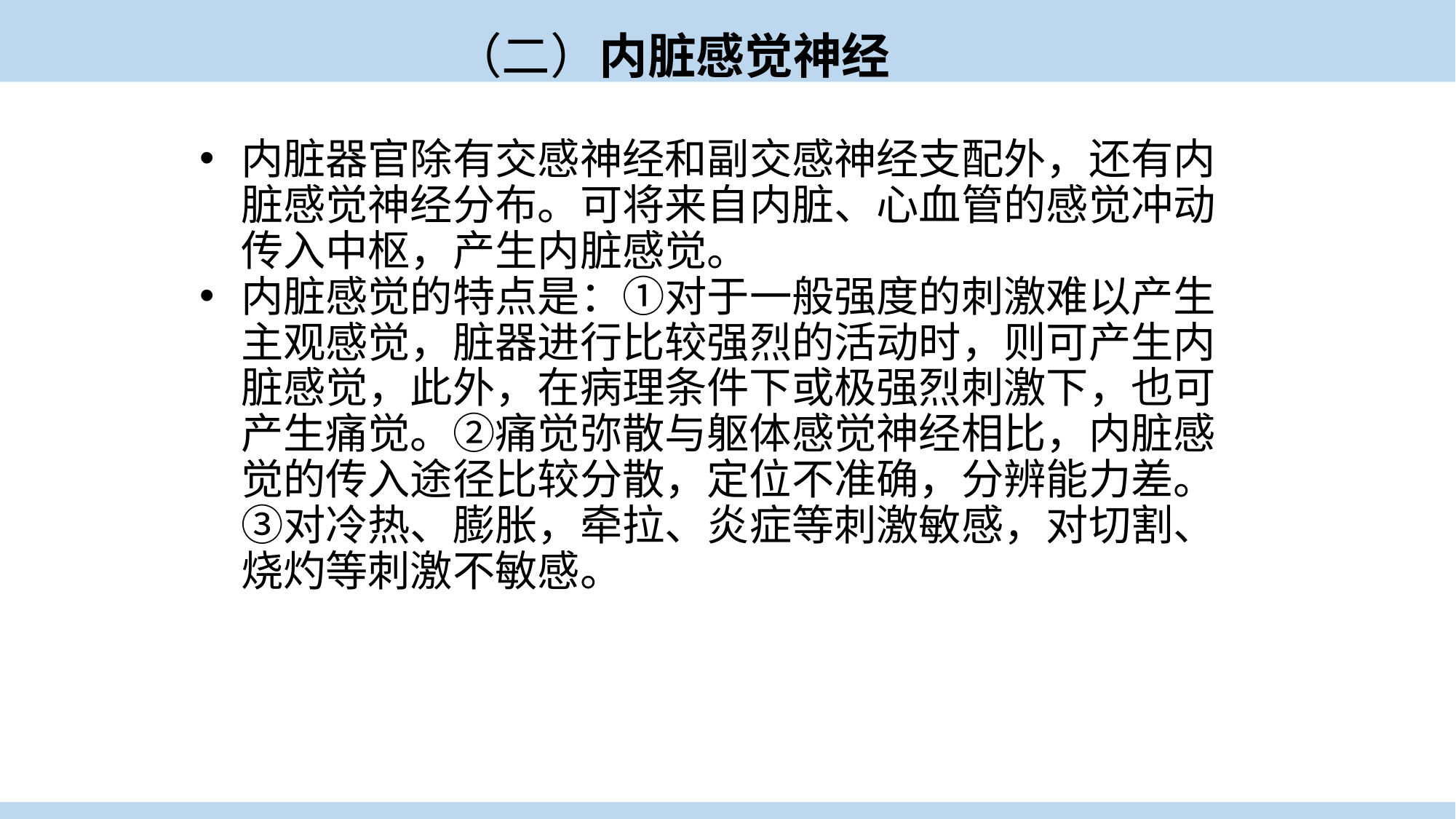

（二）内脏感觉神经
内脏器官除有交感神经和副交感神经支配外，还有内脏感觉神经分布。可将来自内脏、心血管的感觉冲动传入中枢，产生内脏感觉。
内脏感觉的特点是：①对于一般强度的刺激难以产生主观感觉，脏器进行比较强烈的活动时，则可产生内脏感觉，此外，在病理条件下或极强烈刺激下，也可产生痛觉。②痛觉弥散与躯体感觉神经相比，内脏感觉的传入途径比较分散，定位不准确，分辨能力差。③对冷热、膨胀，牵拉、炎症等刺激敏感，对切割、烧灼等刺激不敏感。